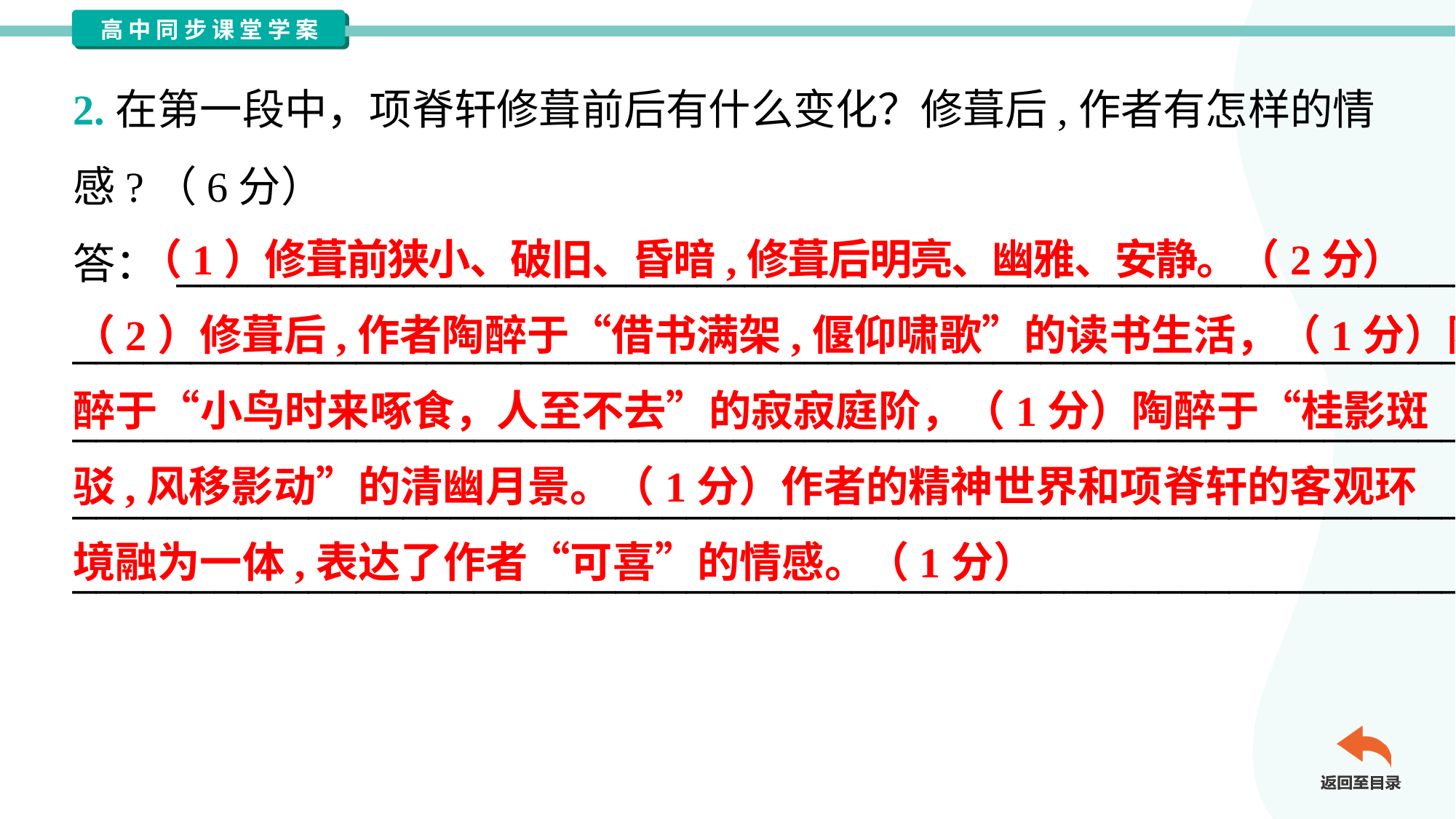

2.在第一段中，项脊轩修葺前后有什么变化？修葺后,作者有怎样的情
感?（6分）
答： ________________________________________________________
_____________________________________________________________
_____________________________________________________________
_____________________________________________________________
_____________________________________________________________
      （1）修葺前狭小、破旧、昏暗,修葺后明亮、幽雅、安静。（2分）
（2）修葺后,作者陶醉于“借书满架,偃仰啸歌”的读书生活，（1分）陶
醉于“小鸟时来啄食，人至不去”的寂寂庭阶，（1分）陶醉于“桂影斑
驳,风移影动”的清幽月景。（1分）作者的精神世界和项脊轩的客观环
境融为一体,表达了作者“可喜”的情感。（1分）